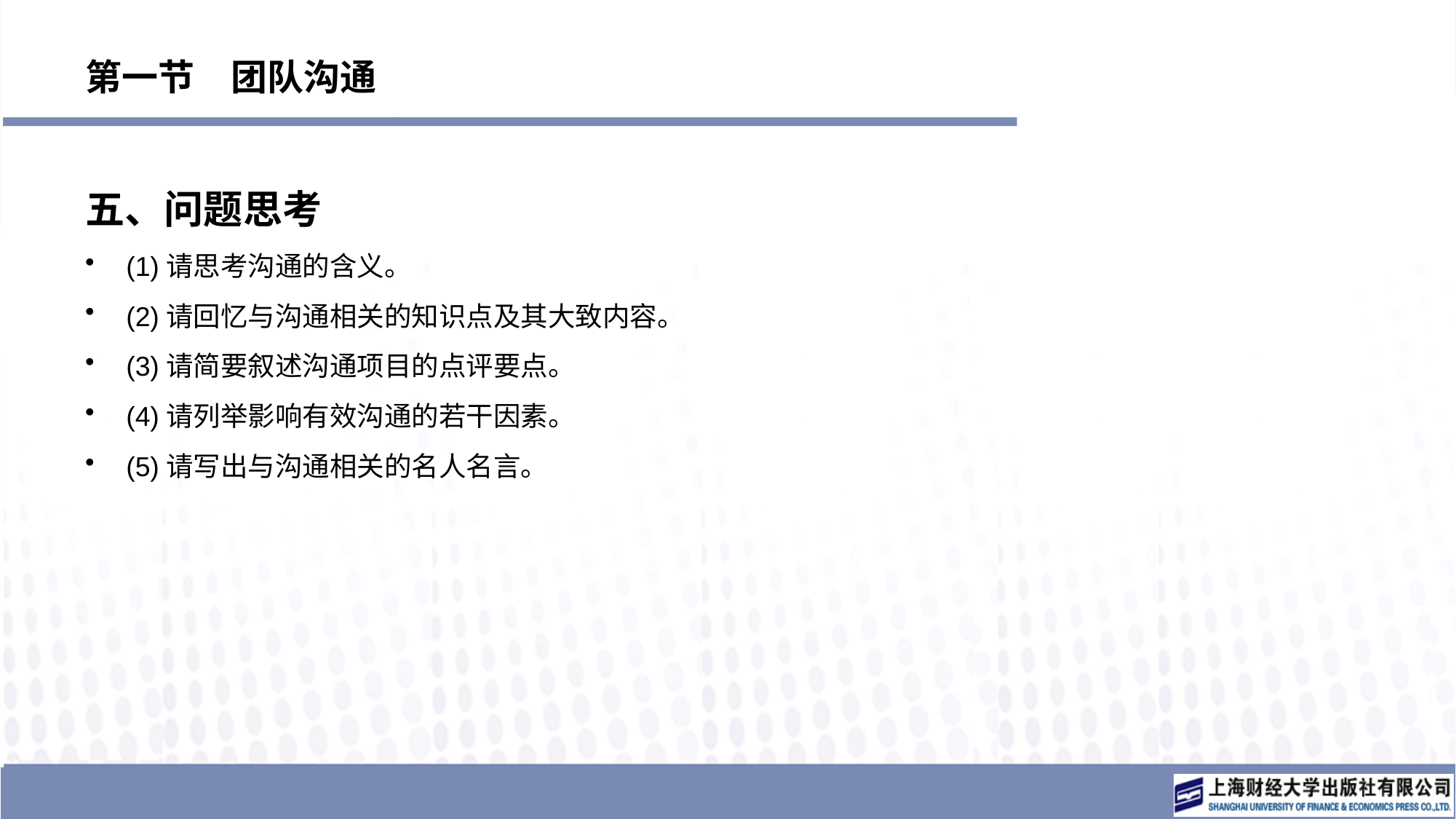

# 第一节　团队沟通
五、问题思考
(1)请思考沟通的含义。
(2)请回忆与沟通相关的知识点及其大致内容。
(3)请简要叙述沟通项目的点评要点。
(4)请列举影响有效沟通的若干因素。
(5)请写出与沟通相关的名人名言。